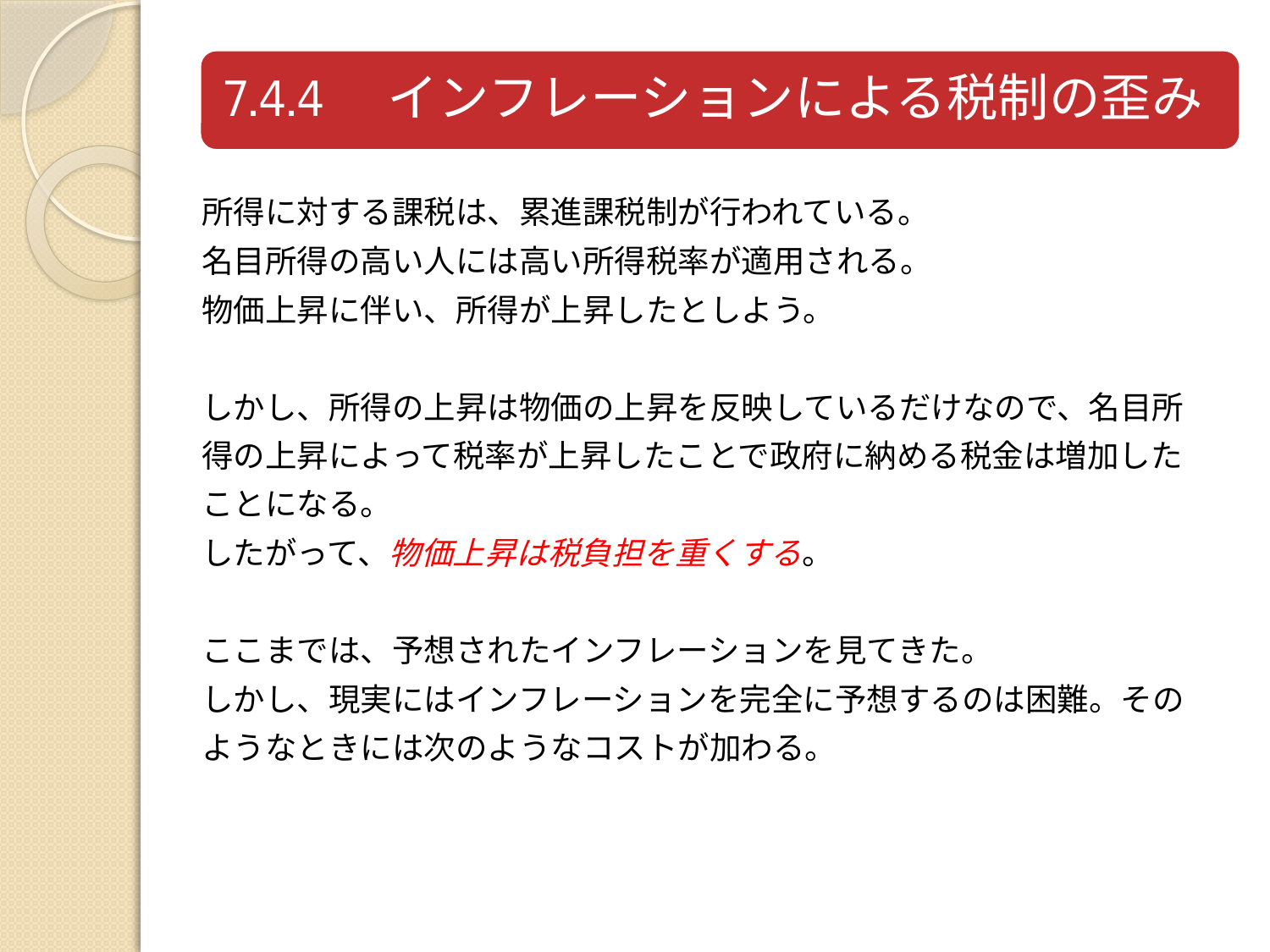

7.4.4　インフレーションによる税制の歪み
所得に対する課税は、累進課税制が行われている。
名目所得の高い人には高い所得税率が適用される。
物価上昇に伴い、所得が上昇したとしよう。

しかし、所得の上昇は物価の上昇を反映しているだけなので、名目所
得の上昇によって税率が上昇したことで政府に納める税金は増加した
ことになる。
したがって、物価上昇は税負担を重くする。

ここまでは、予想されたインフレーションを見てきた。
しかし、現実にはインフレーションを完全に予想するのは困難。その
ようなときには次のようなコストが加わる。